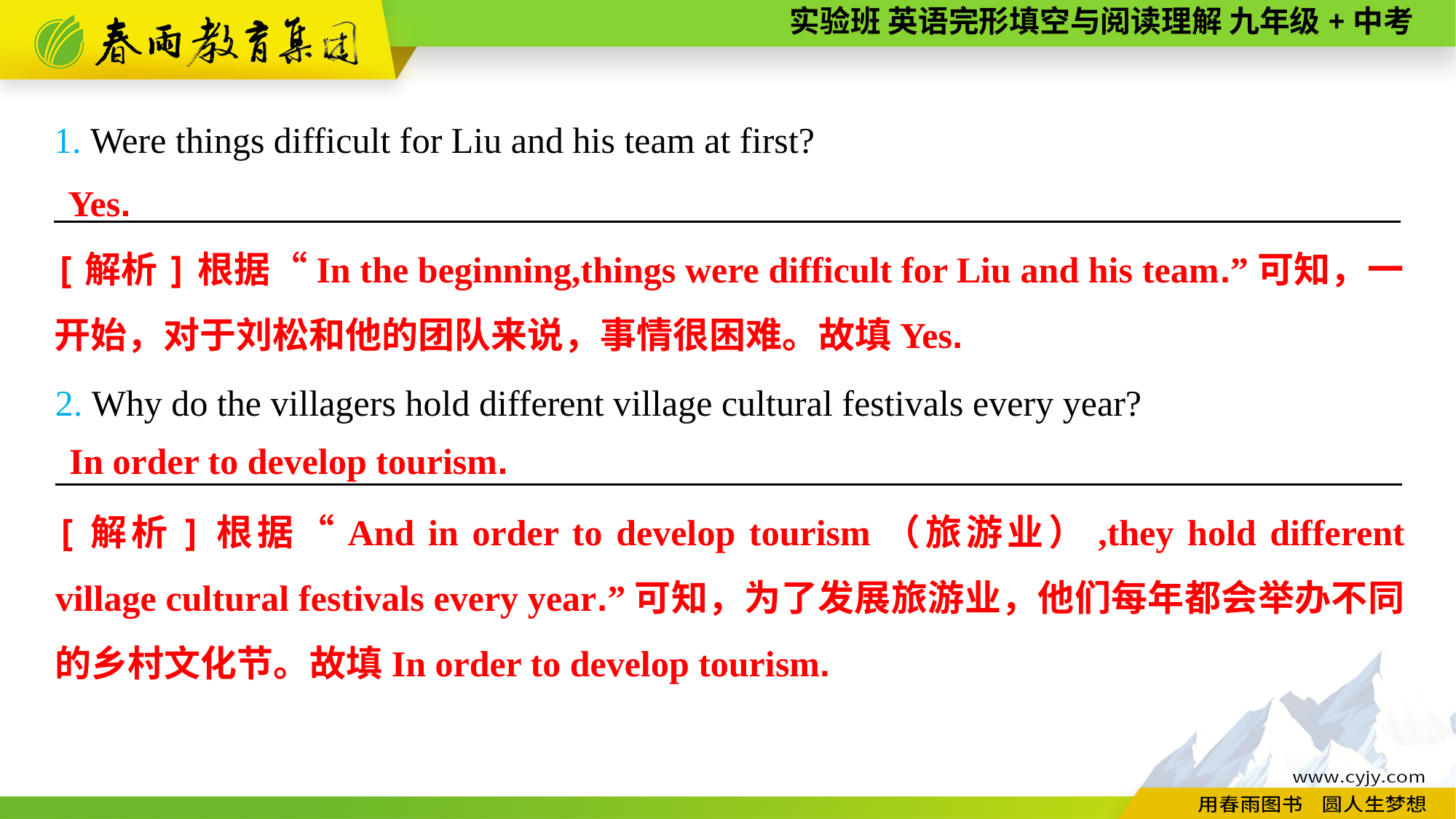

1. Were things difficult for Liu and his team at first?
__________________________________________________________________________
Yes.
[解析]根据“In the beginning,things were difficult for Liu and his team.”可知，一开始，对于刘松和他的团队来说，事情很困难。故填Yes.
2. Why do the villagers hold different village cultural festivals every year?
__________________________________________________________________________
In order to develop tourism.
[解析]根据“And in order to develop tourism（旅游业）,they hold different village cultural festivals every year.”可知，为了发展旅游业，他们每年都会举办不同的乡村文化节。故填In order to develop tourism.